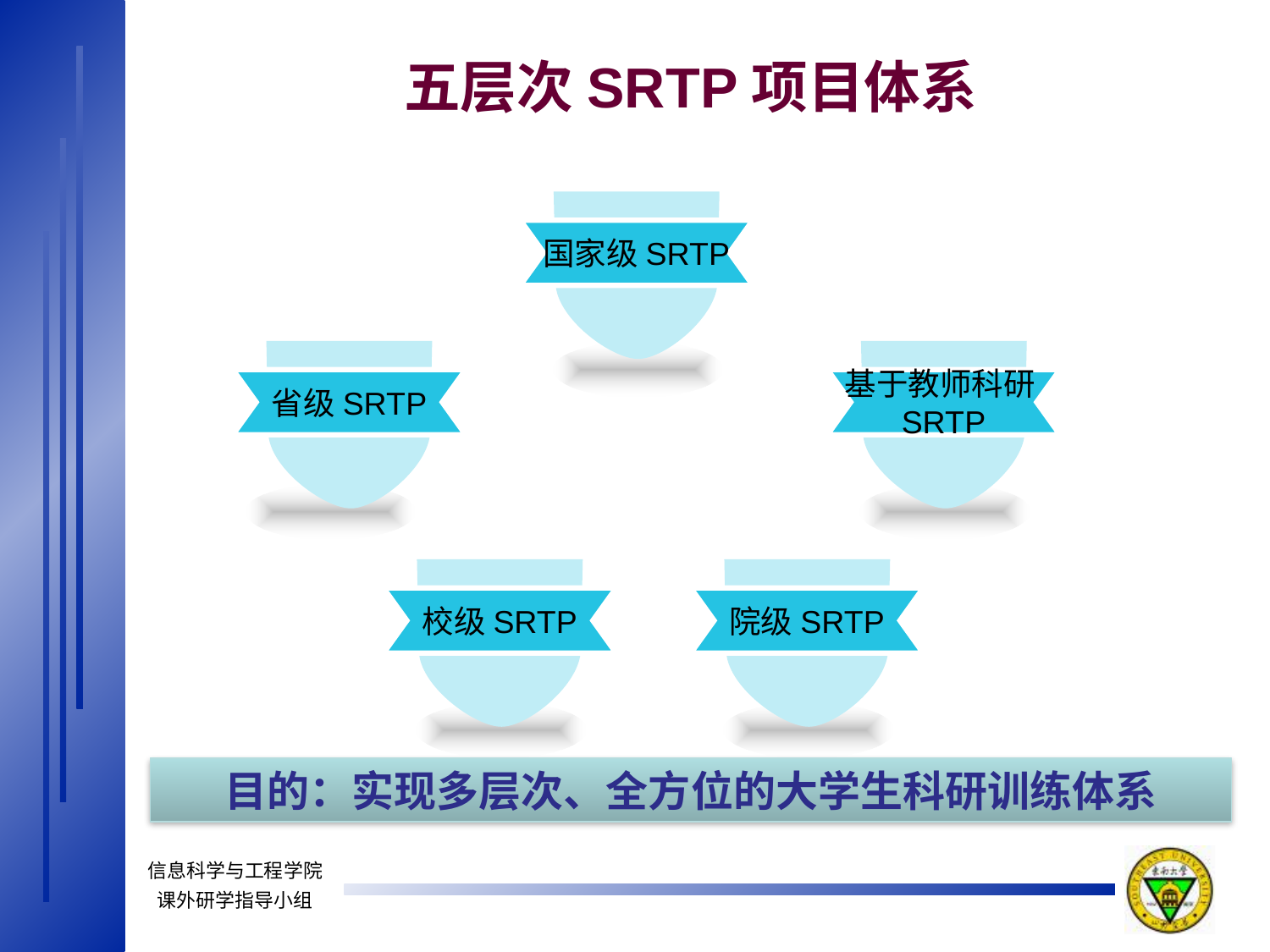

五层次SRTP项目体系

国家级SRTP

省级SRTP

基于教师科研SRTP

校级SRTP

院级SRTP

目的：实现多层次、全方位的大学生科研训练体系